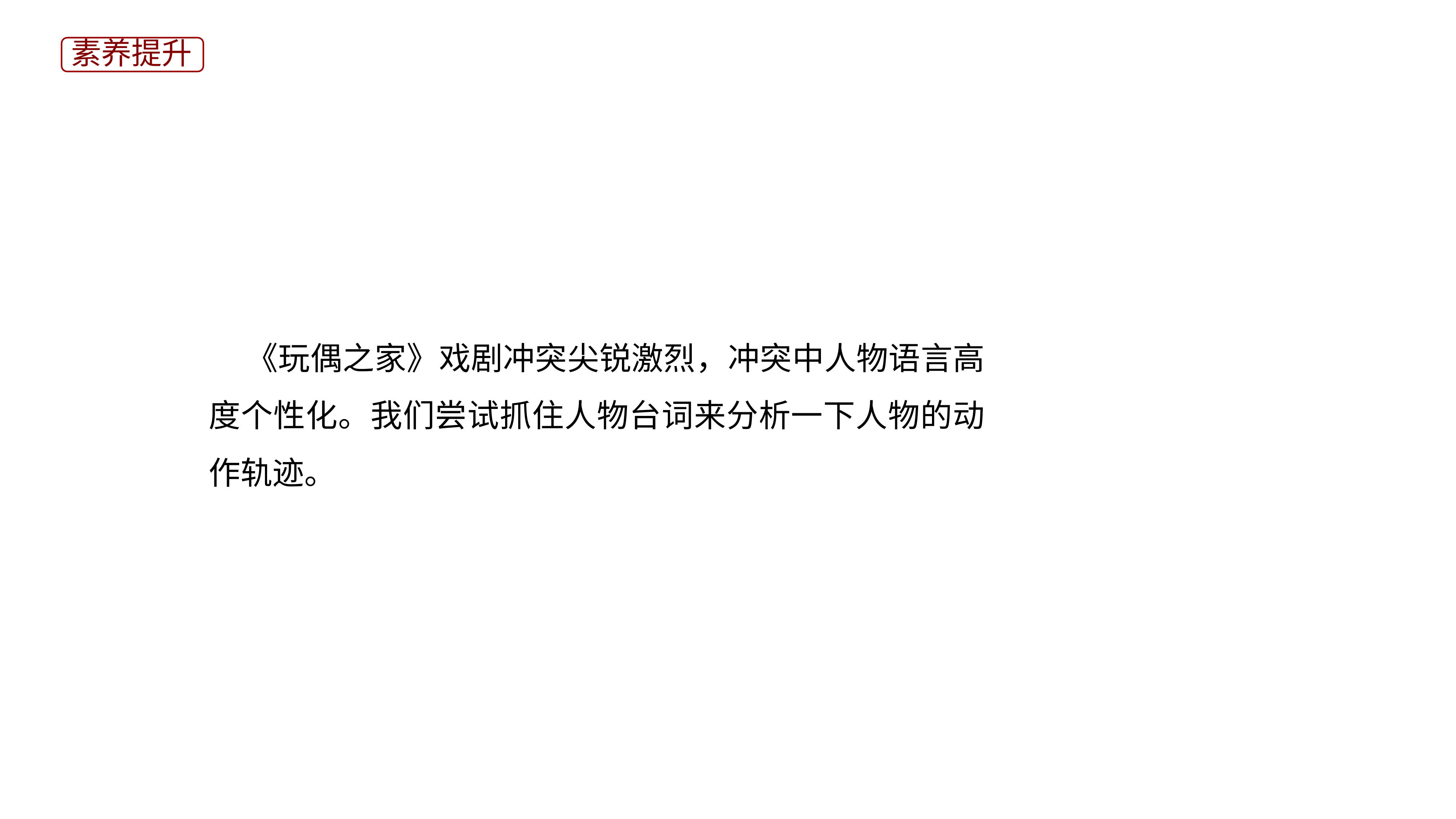

素养提升

    《玩偶之家》戏剧冲突尖锐激烈，冲突中人物语言高度个性化。我们尝试抓住人物台词来分析一下人物的动作轨迹。